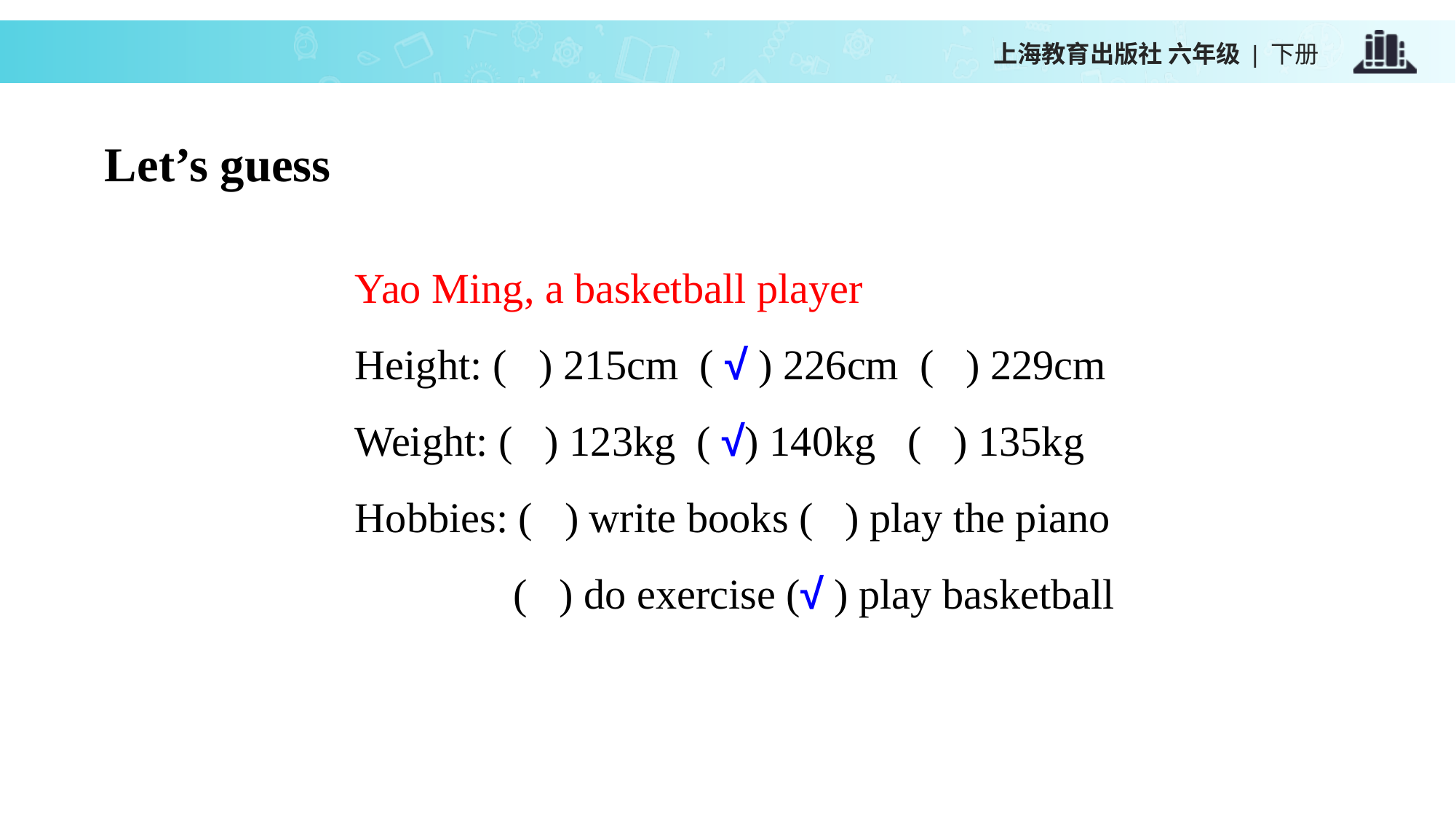

上海教育出版社 六年级 | 下册
Let’s guess

Yao Ming, a basketball player
Height: (   ) 215cm  ( √ ) 226cm  (   ) 229cm
Weight: (   ) 123kg  ( √) 140kg   (   ) 135kg
Hobbies: (   ) write books (   ) play the piano
               (   ) do exercise (√ ) play basketball